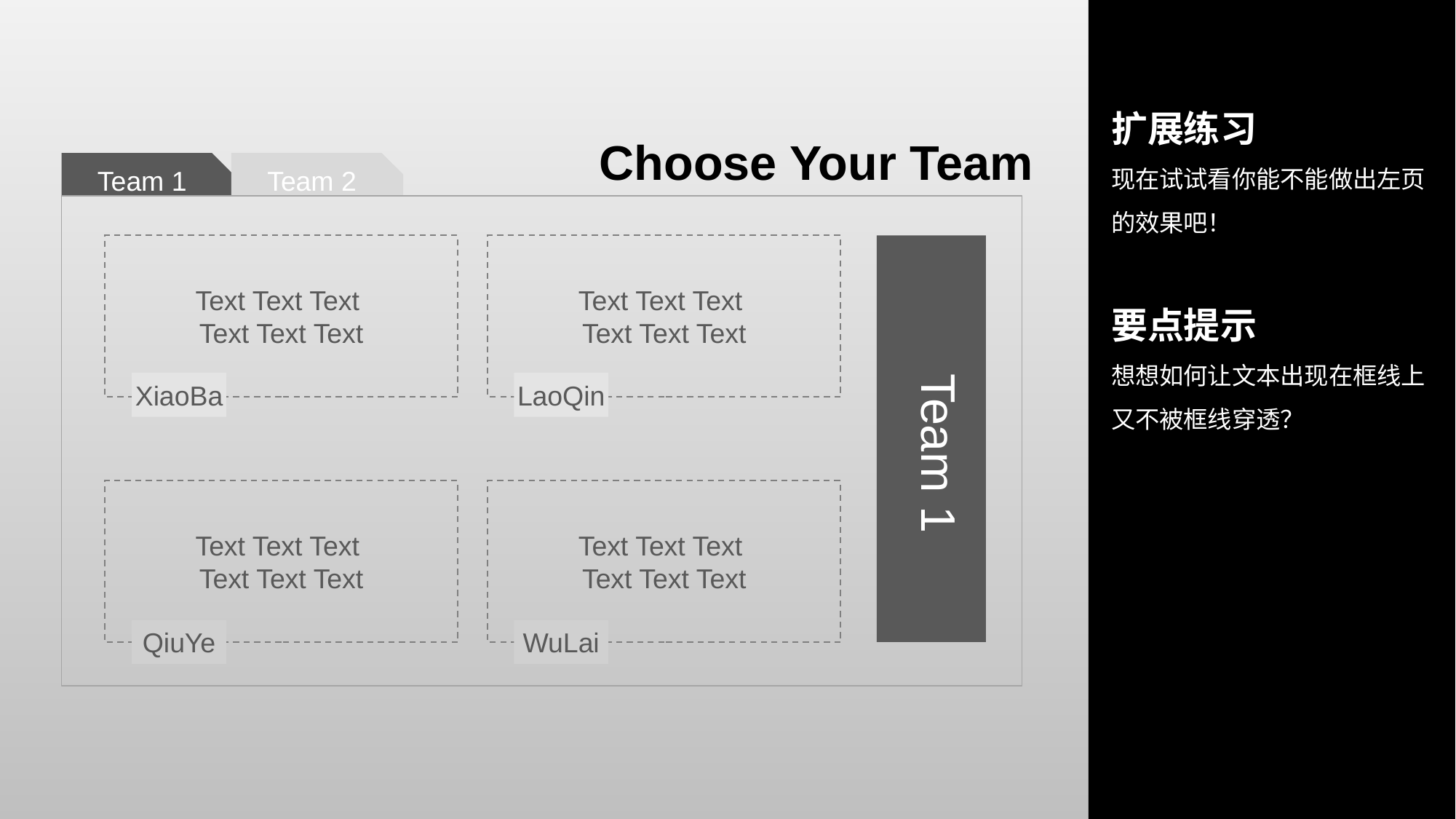

扩展练习
现在试试看你能不能做出左页的效果吧！

要点提示
想想如何让文本出现在框线上又不被框线穿透？
Choose Your Team
Team 1
Team 2

Text Text Text
Text Text Text
Text Text Text
Text Text Text

Team 1
XiaoBa
LaoQin
Text Text Text
Text Text Text
Text Text Text
Text Text Text
QiuYe
WuLai